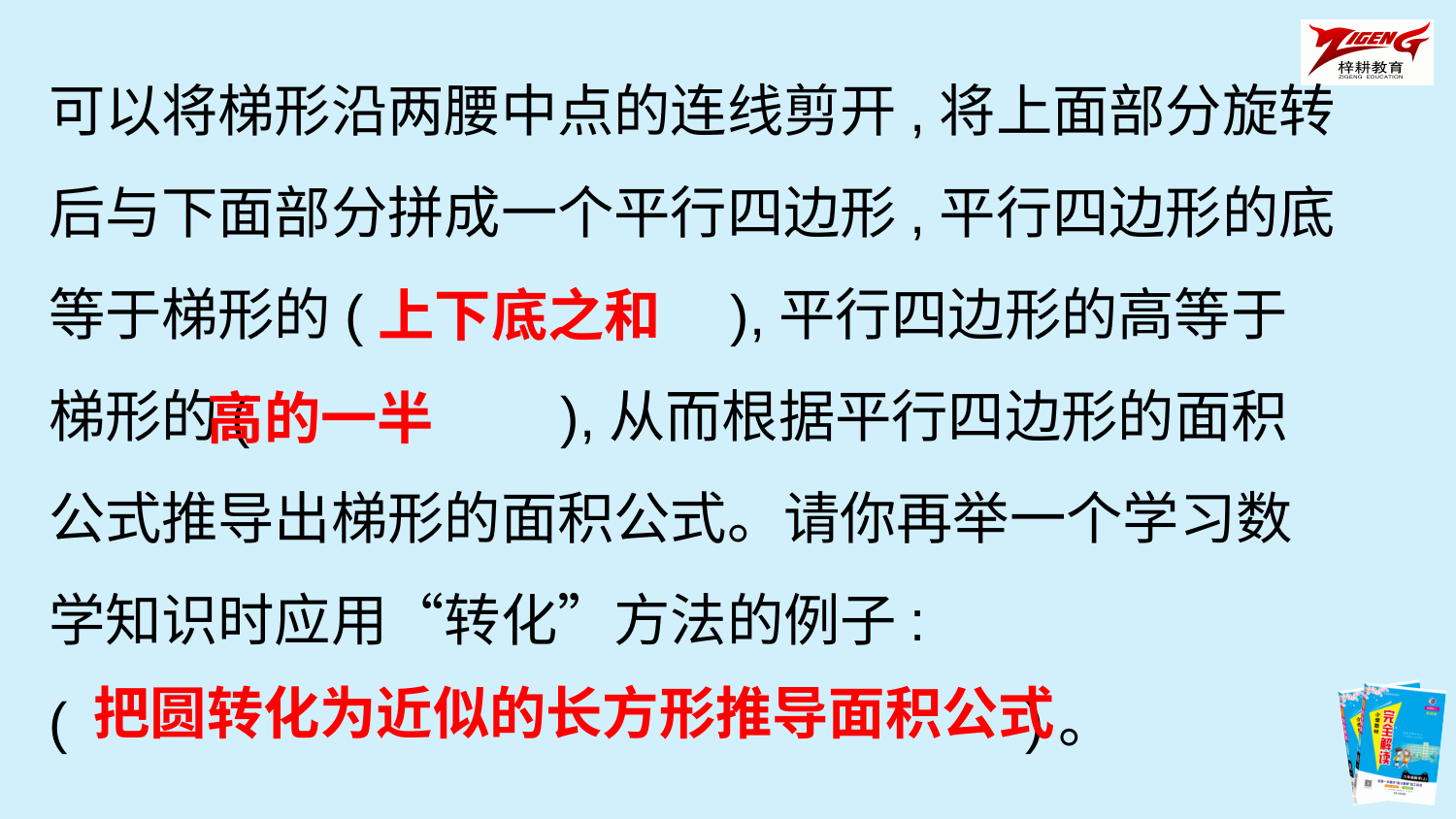

可以将梯形沿两腰中点的连线剪开,将上面部分旋转后与下面部分拼成一个平行四边形,平行四边形的底等于梯形的(　　    　     　),平行四边形的高等于梯形的(　　         　),从而根据平行四边形的面积公式推导出梯形的面积公式。请你再举一个学习数学知识时应用“转化”方法的例子:
(　　　                             　　　　　　　)。
上下底之和
高的一半
把圆转化为近似的长方形推导面积公式